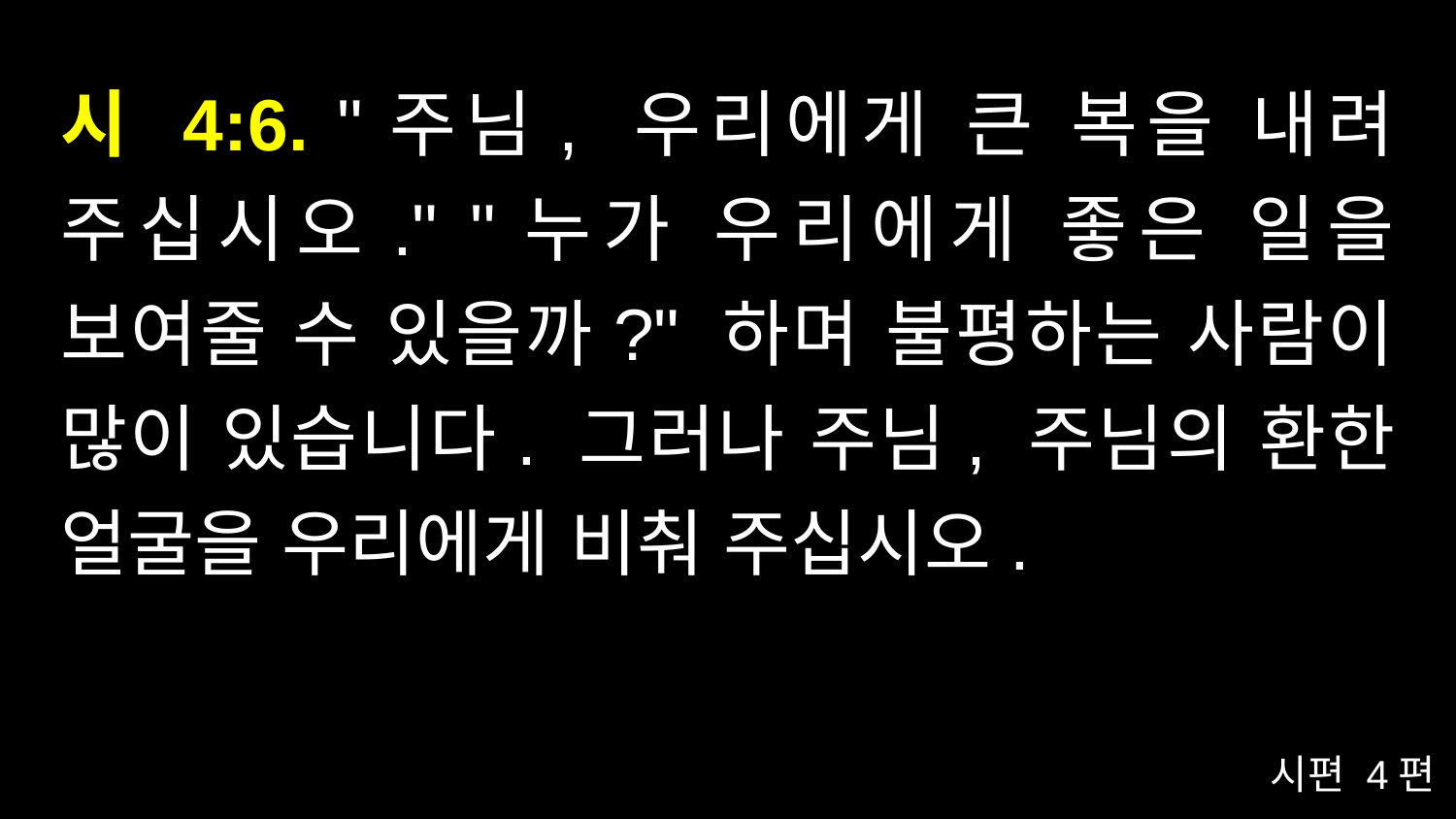

# 시 4:6. "주님, 우리에게 큰 복을 내려 주십시오." "누가 우리에게 좋은 일을 보여줄 수 있을까?" 하며 불평하는 사람이 많이 있습니다. 그러나 주님, 주님의 환한 얼굴을 우리에게 비춰 주십시오.
시편 4편